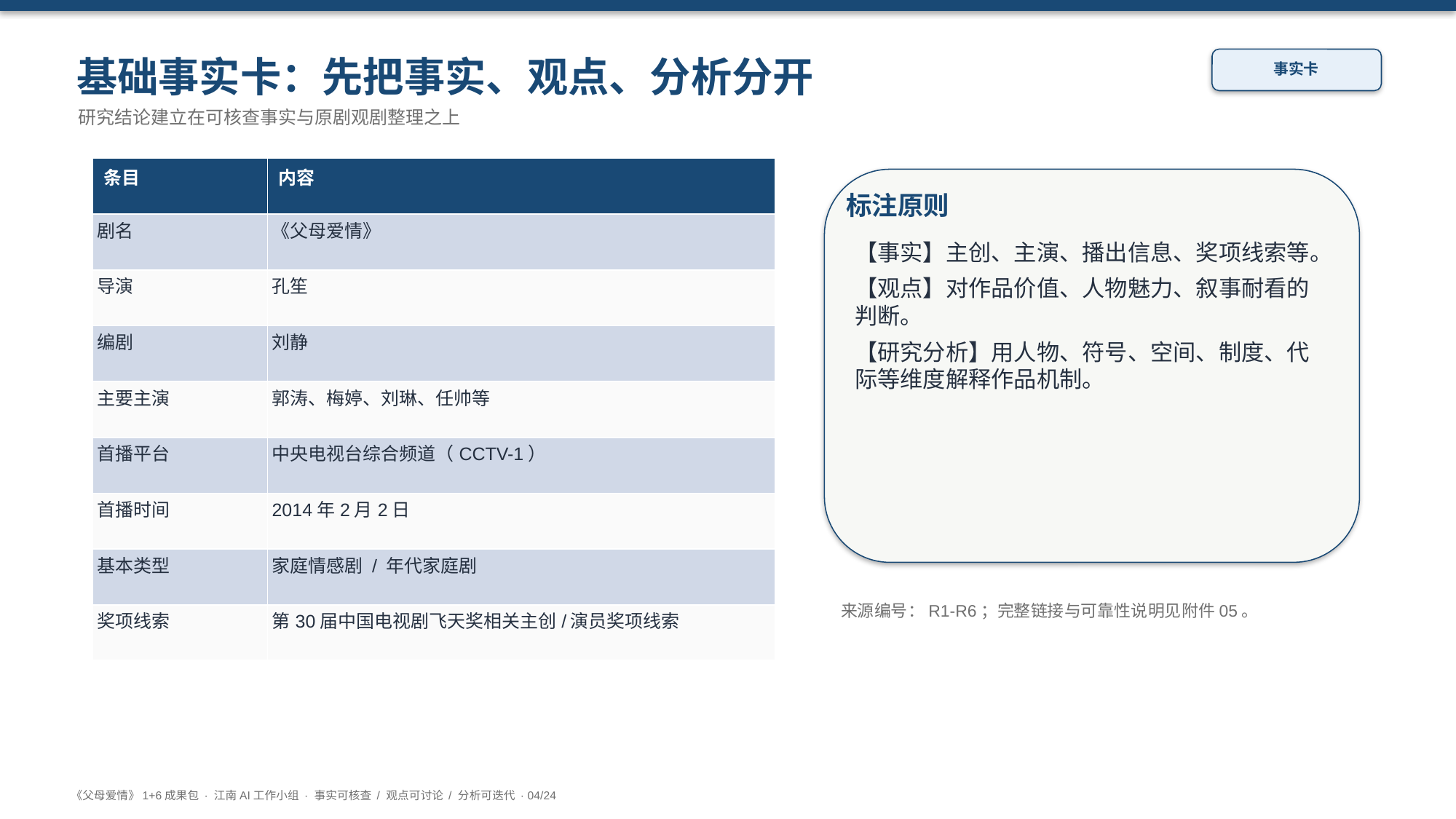

基础事实卡：先把事实、观点、分析分开

事实卡
研究结论建立在可核查事实与原剧观剧整理之上
| 条目 | 内容 |
| --- | --- |
| 剧名 | 《父母爱情》 |
| 导演 | 孔笙 |
| 编剧 | 刘静 |
| 主要主演 | 郭涛、梅婷、刘琳、任帅等 |
| 首播平台 | 中央电视台综合频道（CCTV-1） |
| 首播时间 | 2014年2月2日 |
| 基本类型 | 家庭情感剧 / 年代家庭剧 |
| 奖项线索 | 第30届中国电视剧飞天奖相关主创/演员奖项线索 |

标注原则
【事实】主创、主演、播出信息、奖项线索等。
【观点】对作品价值、人物魅力、叙事耐看的判断。
【研究分析】用人物、符号、空间、制度、代际等维度解释作品机制。
来源编号：R1-R6；完整链接与可靠性说明见附件05。
《父母爱情》1+6成果包 · 江南AI工作小组 · 事实可核查 / 观点可讨论 / 分析可迭代 · 04/24